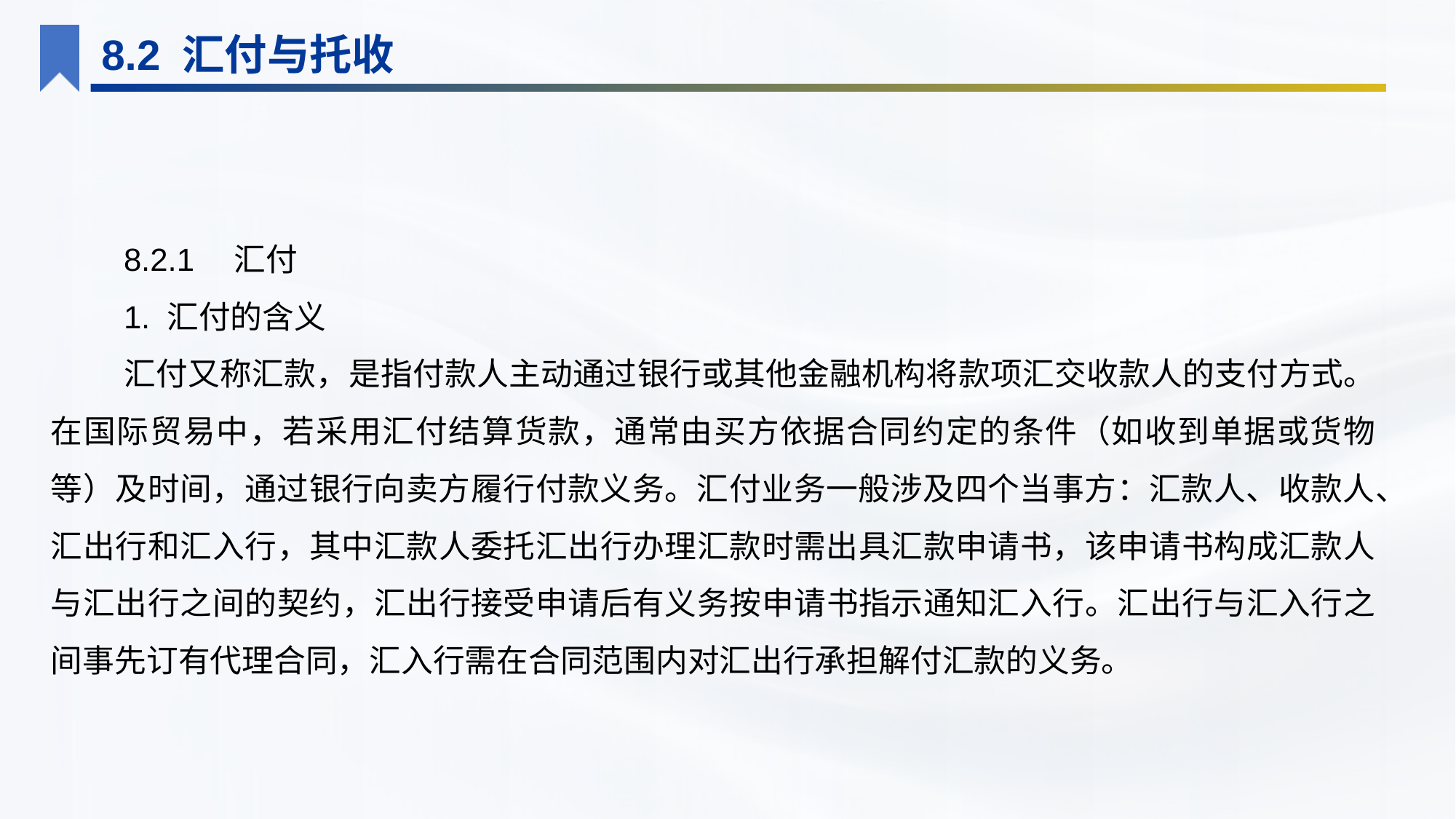

8.2 汇付与托收
8.2.1　汇付
1. 汇付的含义
汇付又称汇款，是指付款人主动通过银行或其他金融机构将款项汇交收款人的支付方式。在国际贸易中，若采用汇付结算货款，通常由买方依据合同约定的条件（如收到单据或货物等）及时间，通过银行向卖方履行付款义务。汇付业务一般涉及四个当事方：汇款人、收款人、汇出行和汇入行，其中汇款人委托汇出行办理汇款时需出具汇款申请书，该申请书构成汇款人与汇出行之间的契约，汇出行接受申请后有义务按申请书指示通知汇入行。汇出行与汇入行之间事先订有代理合同，汇入行需在合同范围内对汇出行承担解付汇款的义务。